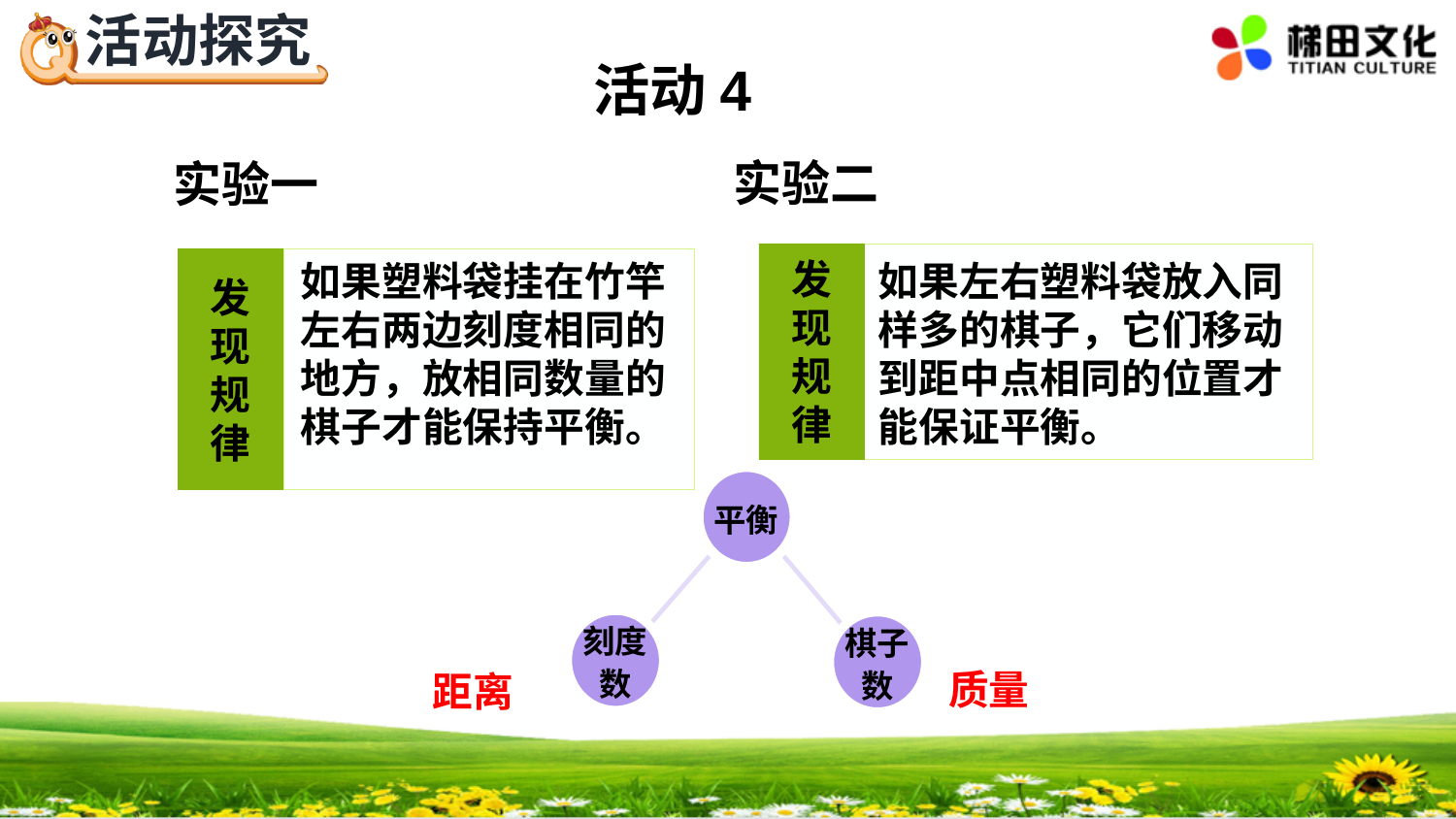

活动4
实验二
实验一
发现规律

发现规律
如果塑料袋挂在竹竿左右两边刻度相同的地方，放相同数量的棋子才能保持平衡。
如果左右塑料袋放入同样多的棋子，它们移动到距中点相同的位置才能保证平衡。
平衡
刻度数
棋子数
质量
距离